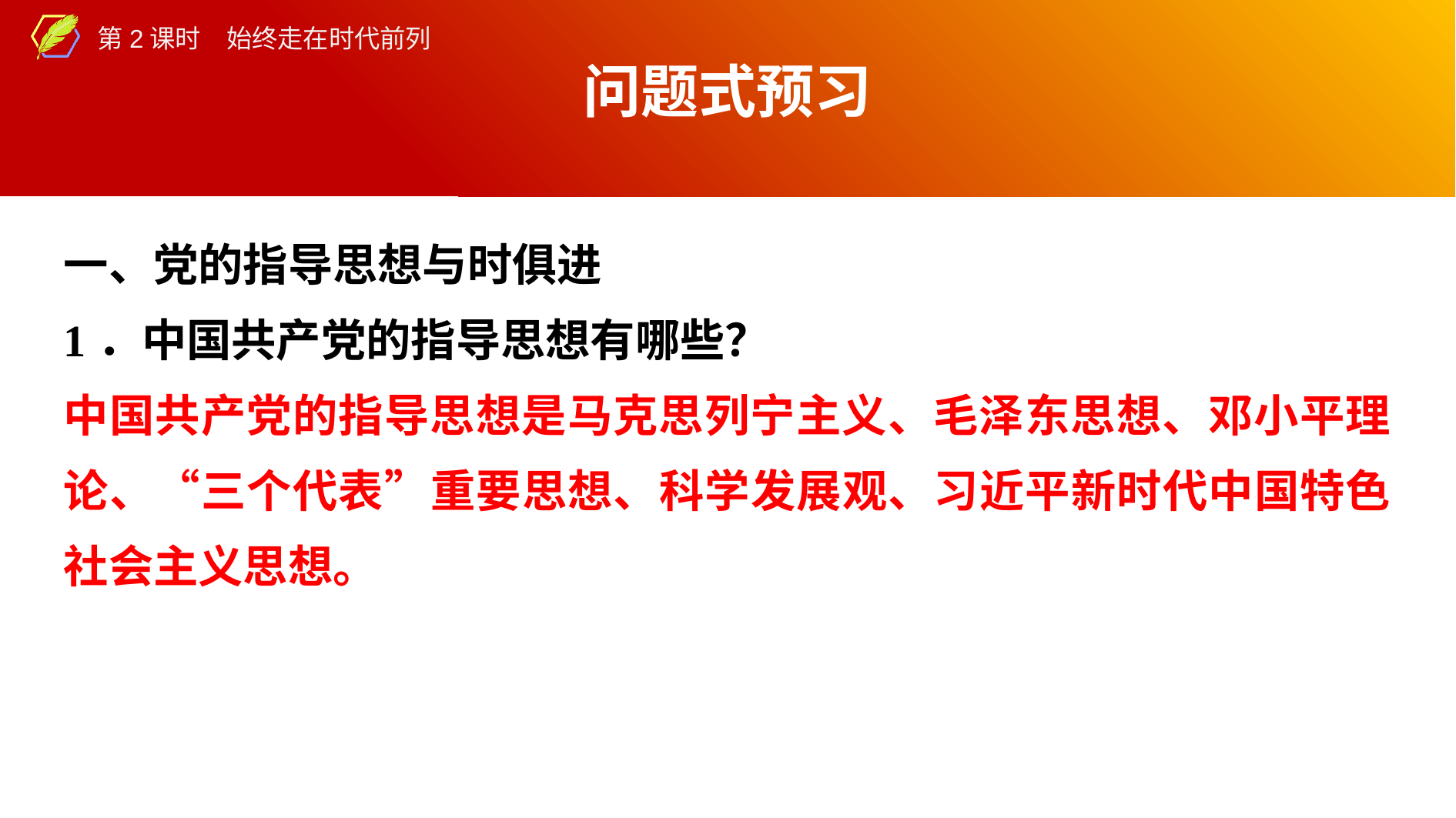

问题式预习
一、党的指导思想与时俱进
1．中国共产党的指导思想有哪些？
中国共产党的指导思想是马克思列宁主义、毛泽东思想、邓小平理论、“三个代表”重要思想、科学发展观、习近平新时代中国特色社会主义思想。